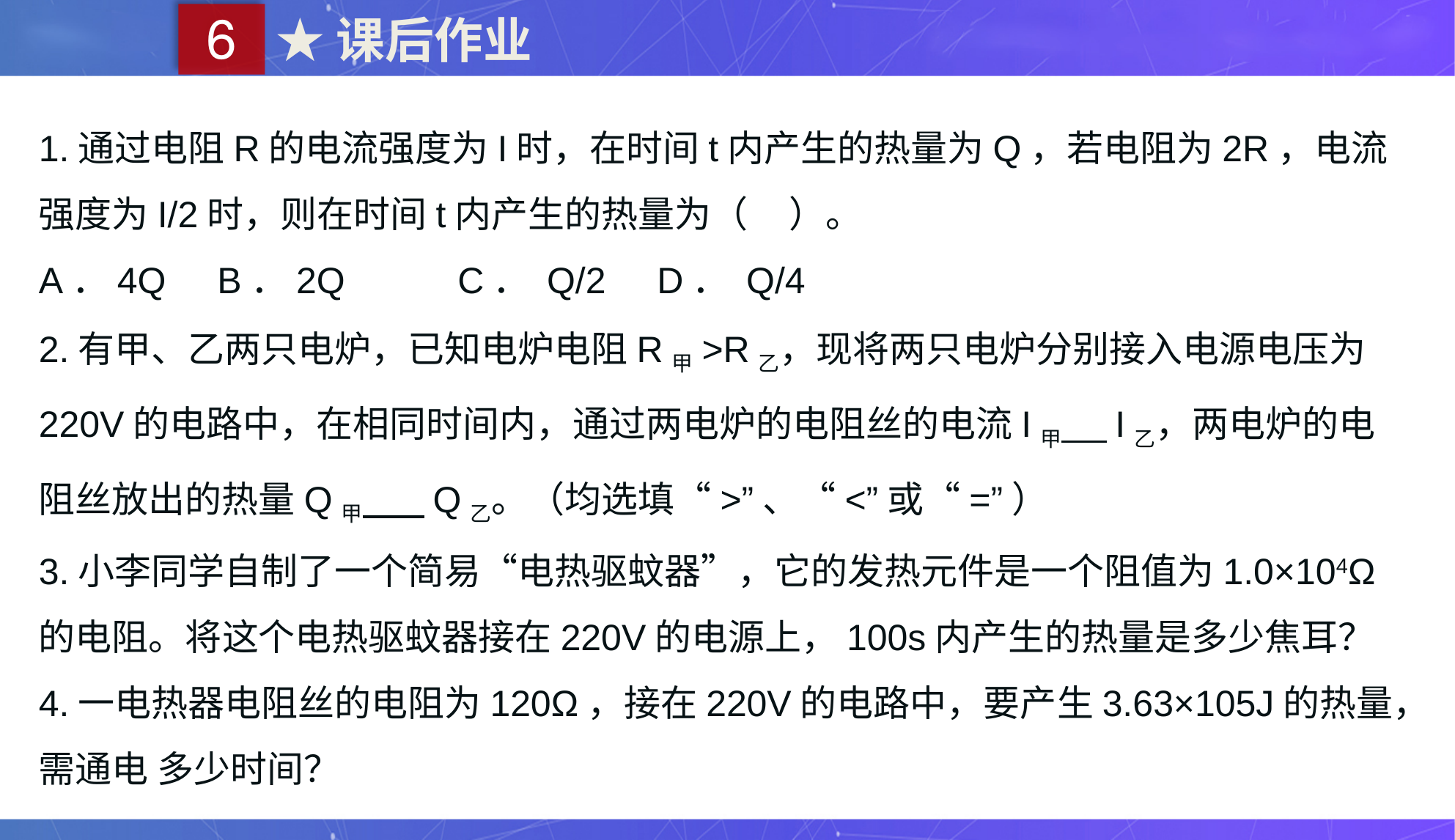

6
★课后作业
1.通过电阻R的电流强度为I时，在时间t内产生的热量为Q，若电阻为2R，电流强度为I/2时，则在时间t内产生的热量为（     ）。
A．4Q     B．2Q           C． Q/2     D． Q/4
2.有甲、乙两只电炉，已知电炉电阻R甲>R乙，现将两只电炉分别接入电源电压为220V的电路中，在相同时间内，通过两电炉的电阻丝的电流I甲 　I乙，两电炉的电阻丝放出的热量Q甲　   Q乙。（均选填“>”、“<”或“=”）
3.小李同学自制了一个简易“电热驱蚊器”，它的发热元件是一个阻值为1.0×104Ω的电阻。将这个电热驱蚊器接在220V的电源上，100s内产生的热量是多少焦耳？
4.一电热器电阻丝的电阻为120Ω，接在220V的电路中，要产生3.63×105J的热量，需通电 多少时间？